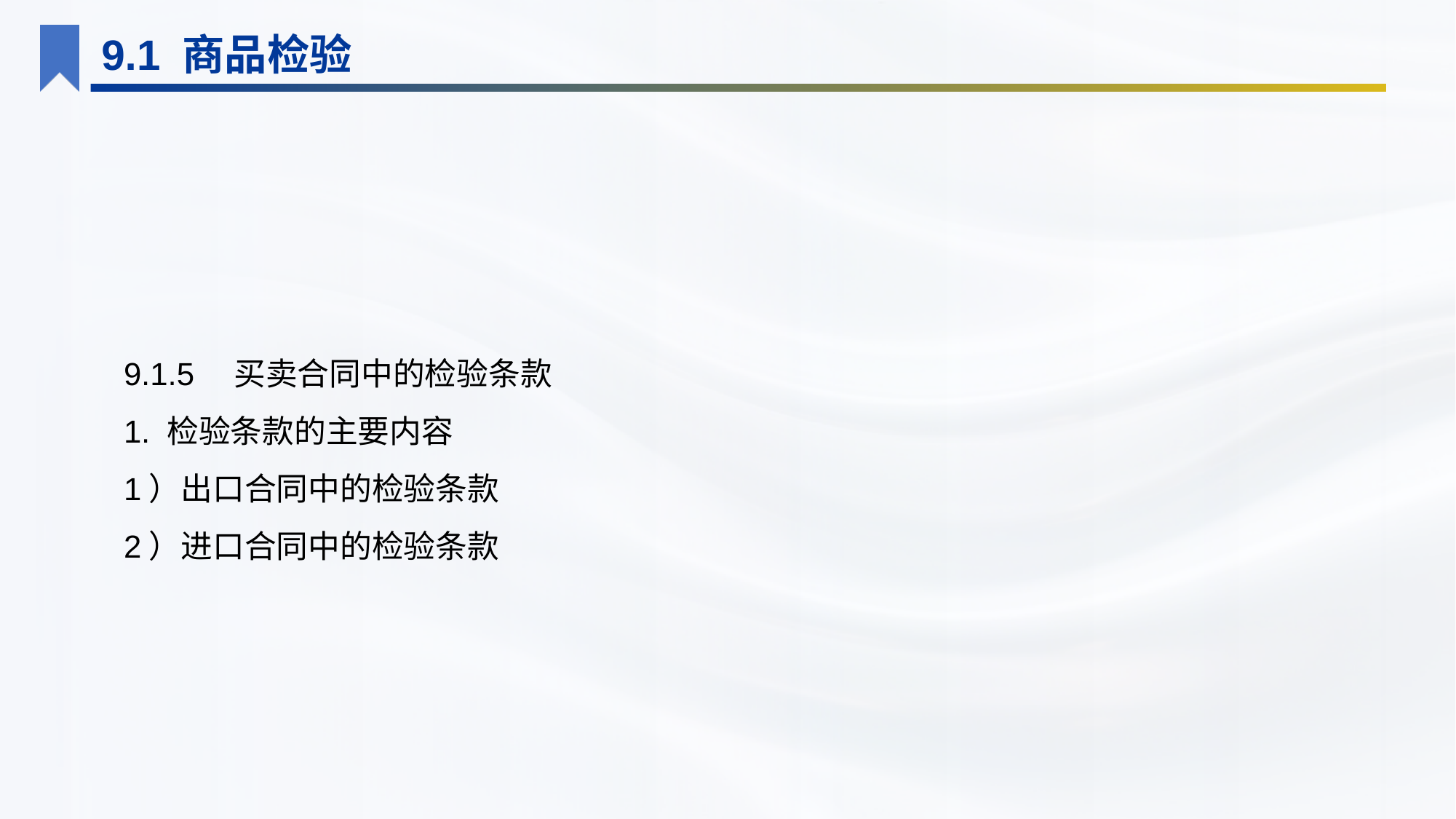

9.1 商品检验
9.1.5　买卖合同中的检验条款
1. 检验条款的主要内容
1）出口合同中的检验条款
2）进口合同中的检验条款